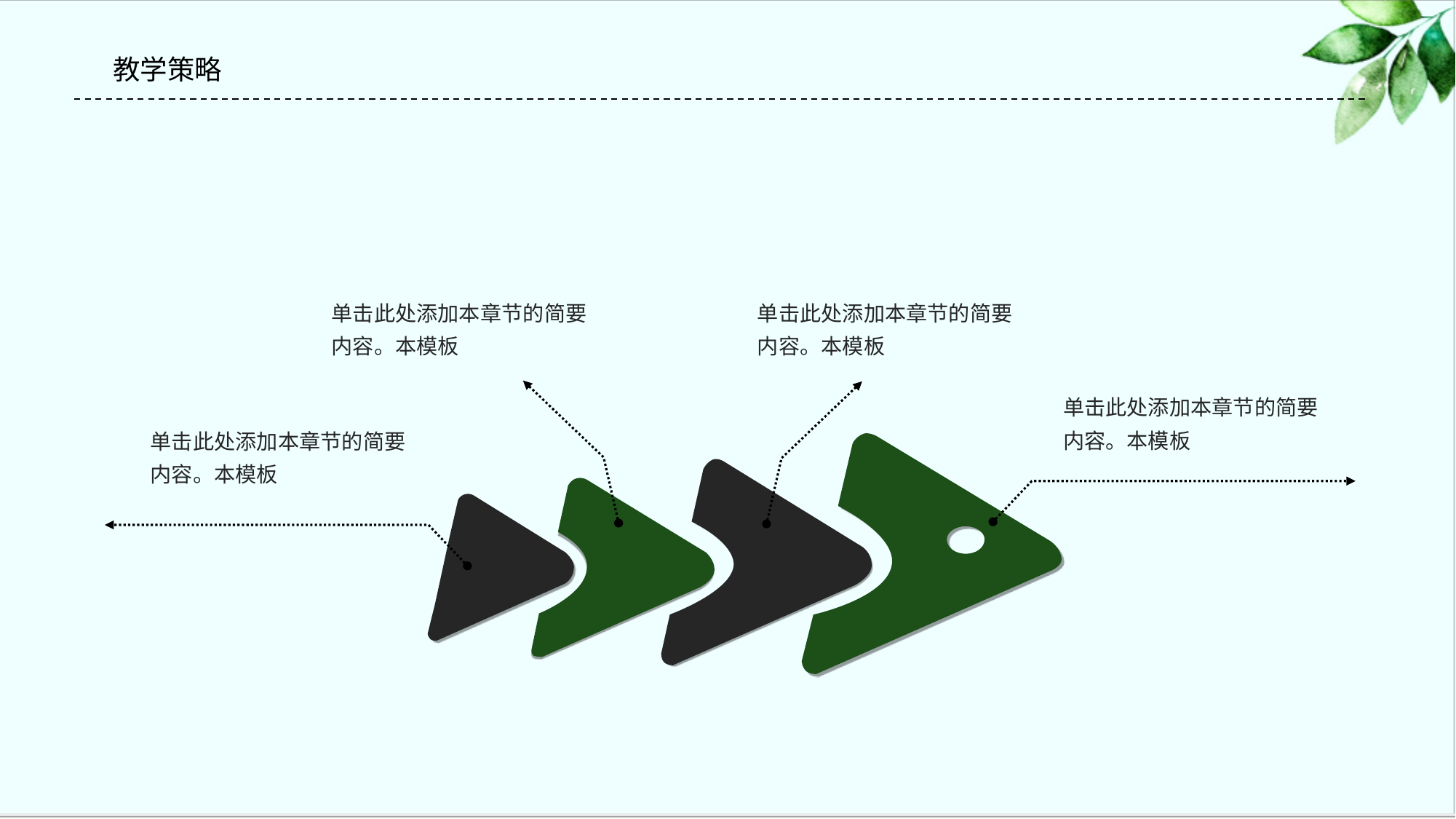

#
教学策略
单击此处添加本章节的简要内容。本模板
单击此处添加本章节的简要内容。本模板

单击此处添加本章节的简要内容。本模板
单击此处添加本章节的简要内容。本模板